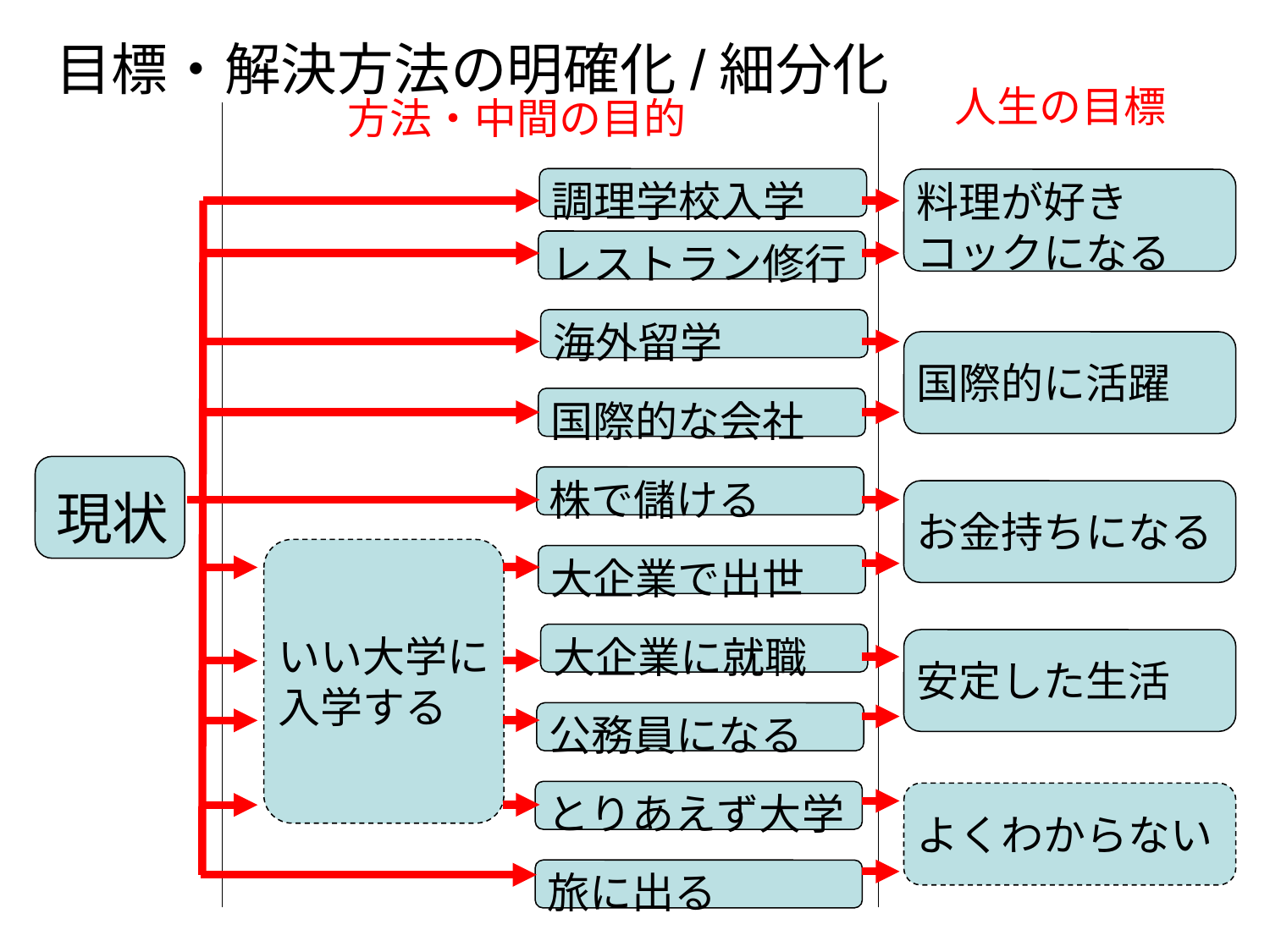

目標・解決方法の明確化/細分化
人生の目標
方法・中間の目的

調理学校入学

料理が好き
コックになる

レストラン修行

海外留学

国際的に活躍

国際的な会社

株で儲ける
現状

お金持ちになる

大企業で出世
いい大学に入学する

大企業に就職

安定した生活

公務員になる

とりあえず大学

よくわからない

旅に出る